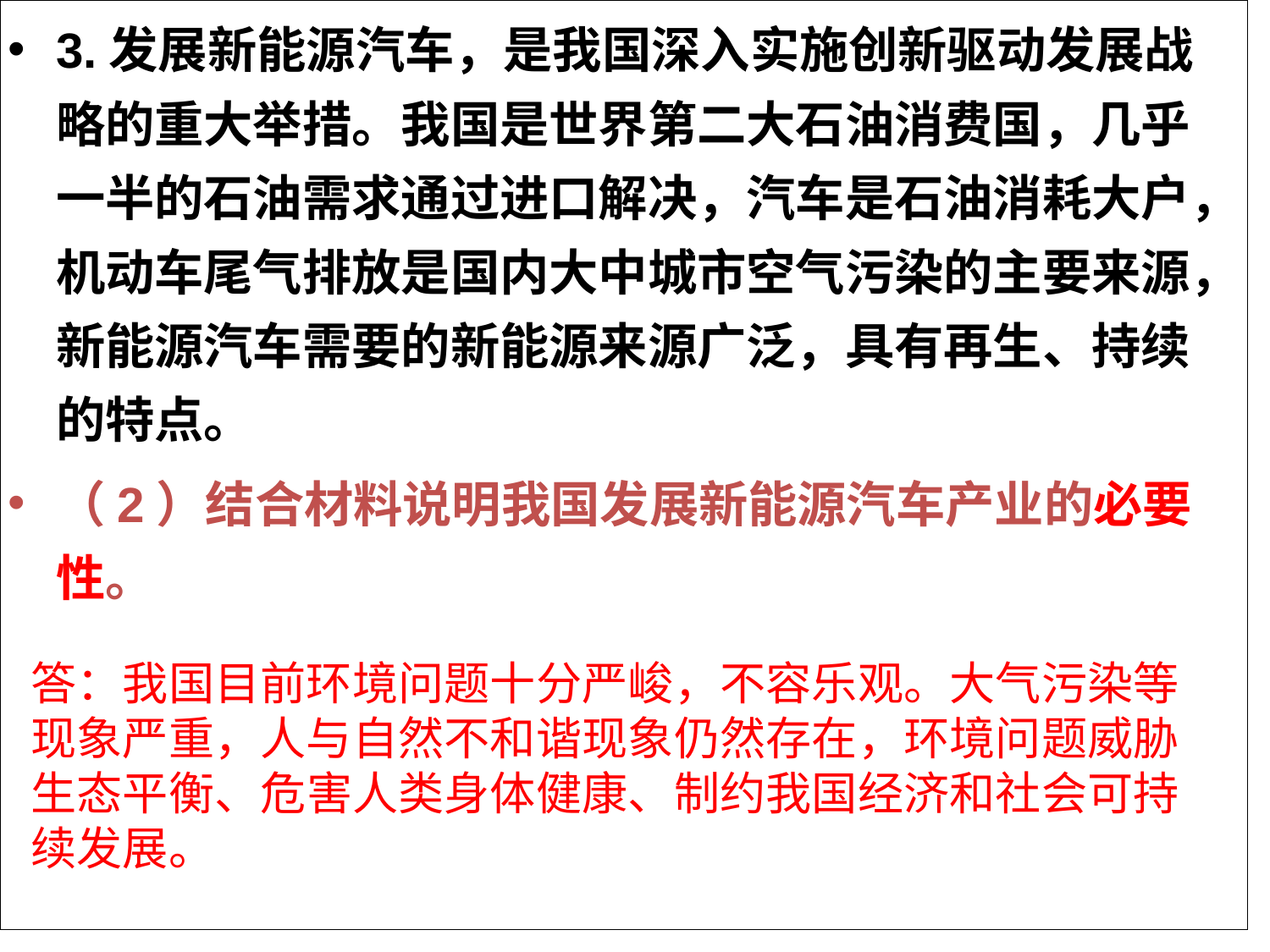

3.发展新能源汽车，是我国深入实施创新驱动发展战略的重大举措。我国是世界第二大石油消费国，几乎一半的石油需求通过进口解决，汽车是石油消耗大户，机动车尾气排放是国内大中城市空气污染的主要来源，新能源汽车需要的新能源来源广泛，具有再生、持续的特点。
（2）结合材料说明我国发展新能源汽车产业的必要性。
#
答：我国目前环境问题十分严峻，不容乐观。大气污染等现象严重，人与自然不和谐现象仍然存在，环境问题威胁生态平衡、危害人类身体健康、制约我国经济和社会可持续发展。